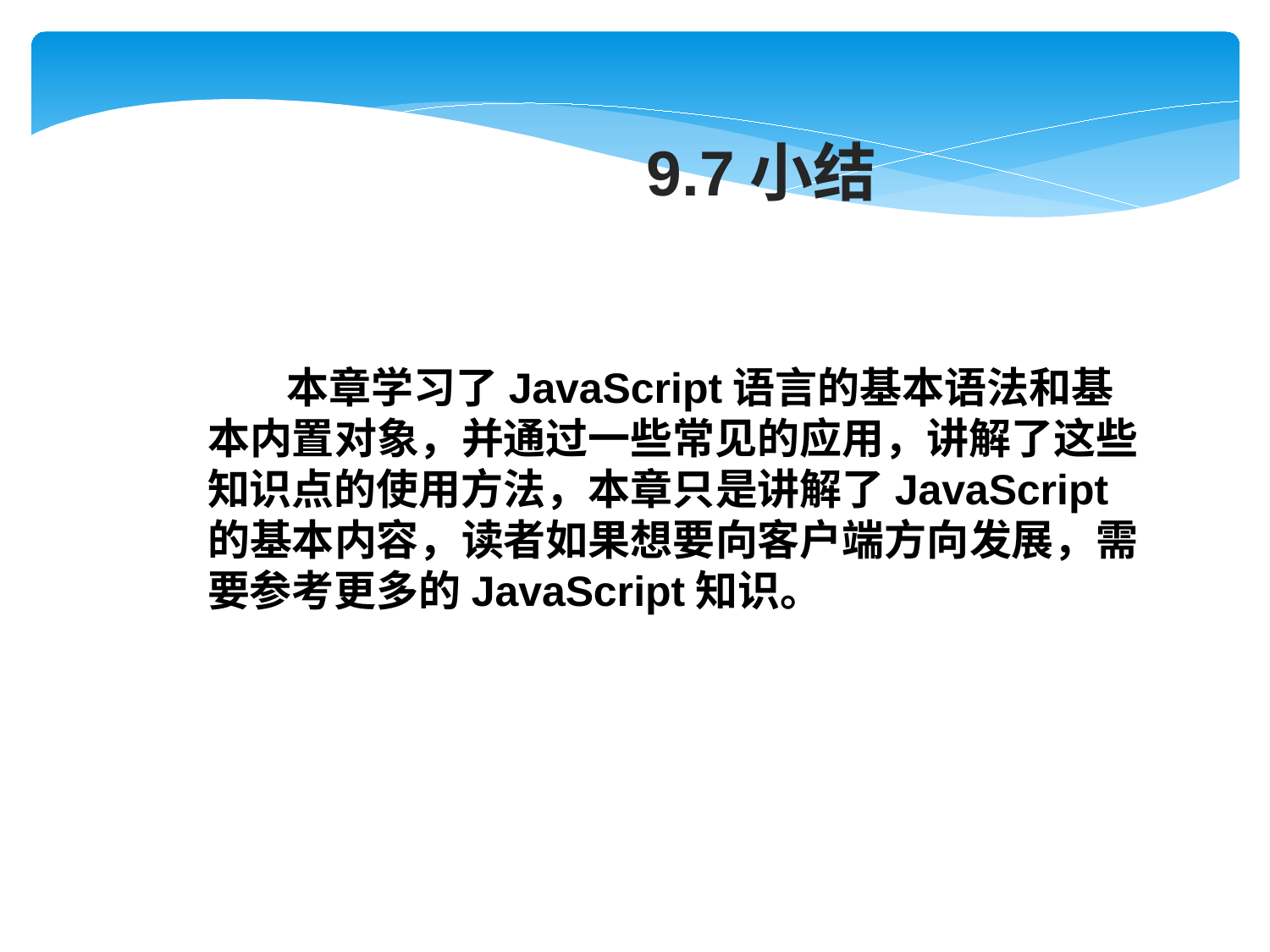

9.7小结

          本章学习了JavaScript语言的基本语法和基本内置对象，并通过一些常见的应用，讲解了这些知识点的使用方法，本章只是讲解了JavaScript的基本内容，读者如果想要向客户端方向发展，需要参考更多的JavaScript知识。